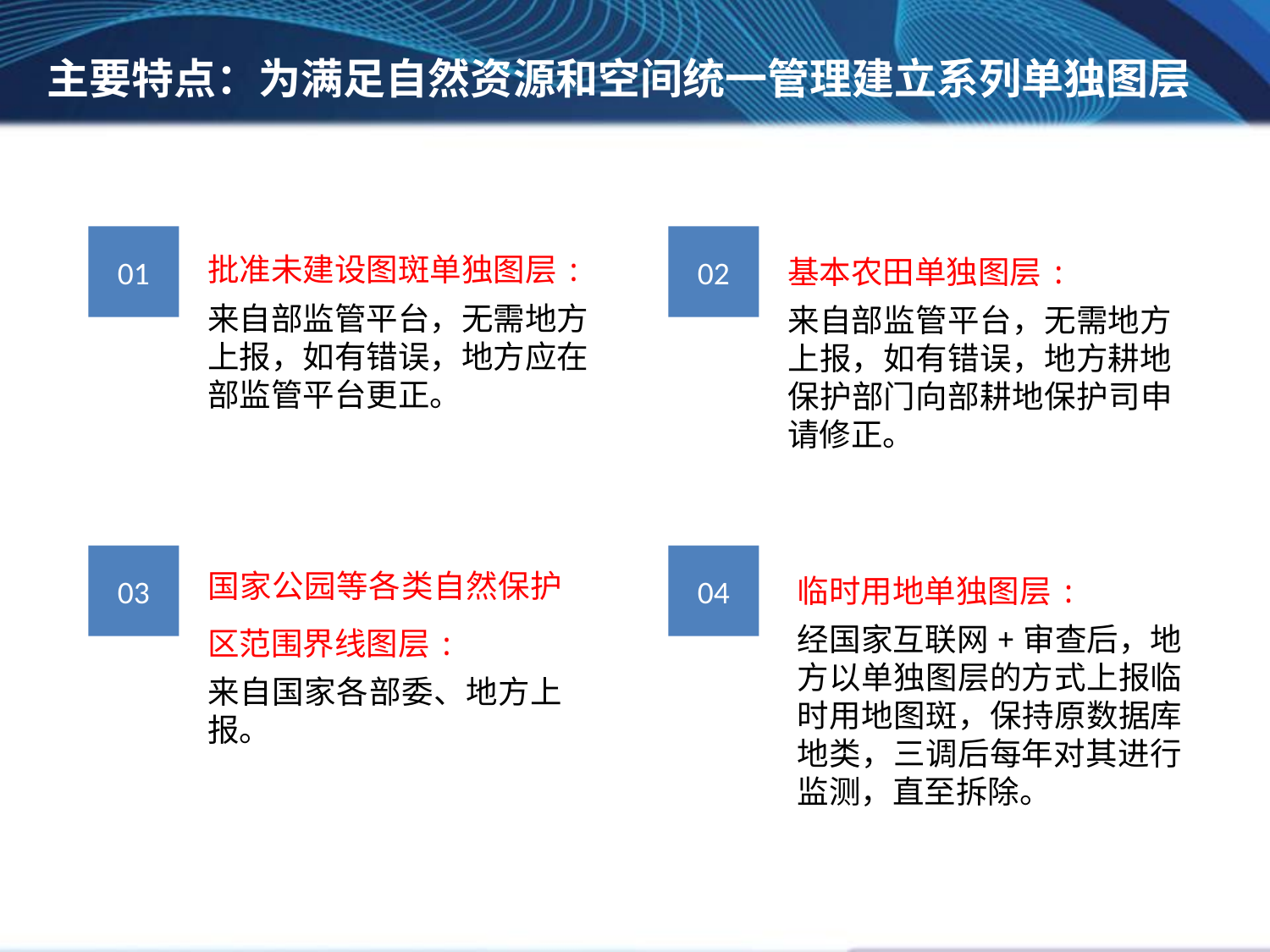

主要特点：为满足自然资源和空间统一管理建立系列单独图层
批准未建设图斑单独图层:
来自部监管平台，无需地方上报，如有错误，地方应在部监管平台更正。
01
02
基本农田单独图层:
来自部监管平台，无需地方上报，如有错误，地方耕地保护部门向部耕地保护司申请修正。
国家公园等各类自然保护区范围界线图层:
来自国家各部委、地方上报。
03
04
临时用地单独图层:
经国家互联网+审查后，地方以单独图层的方式上报临时用地图斑，保持原数据库地类，三调后每年对其进行监测，直至拆除。